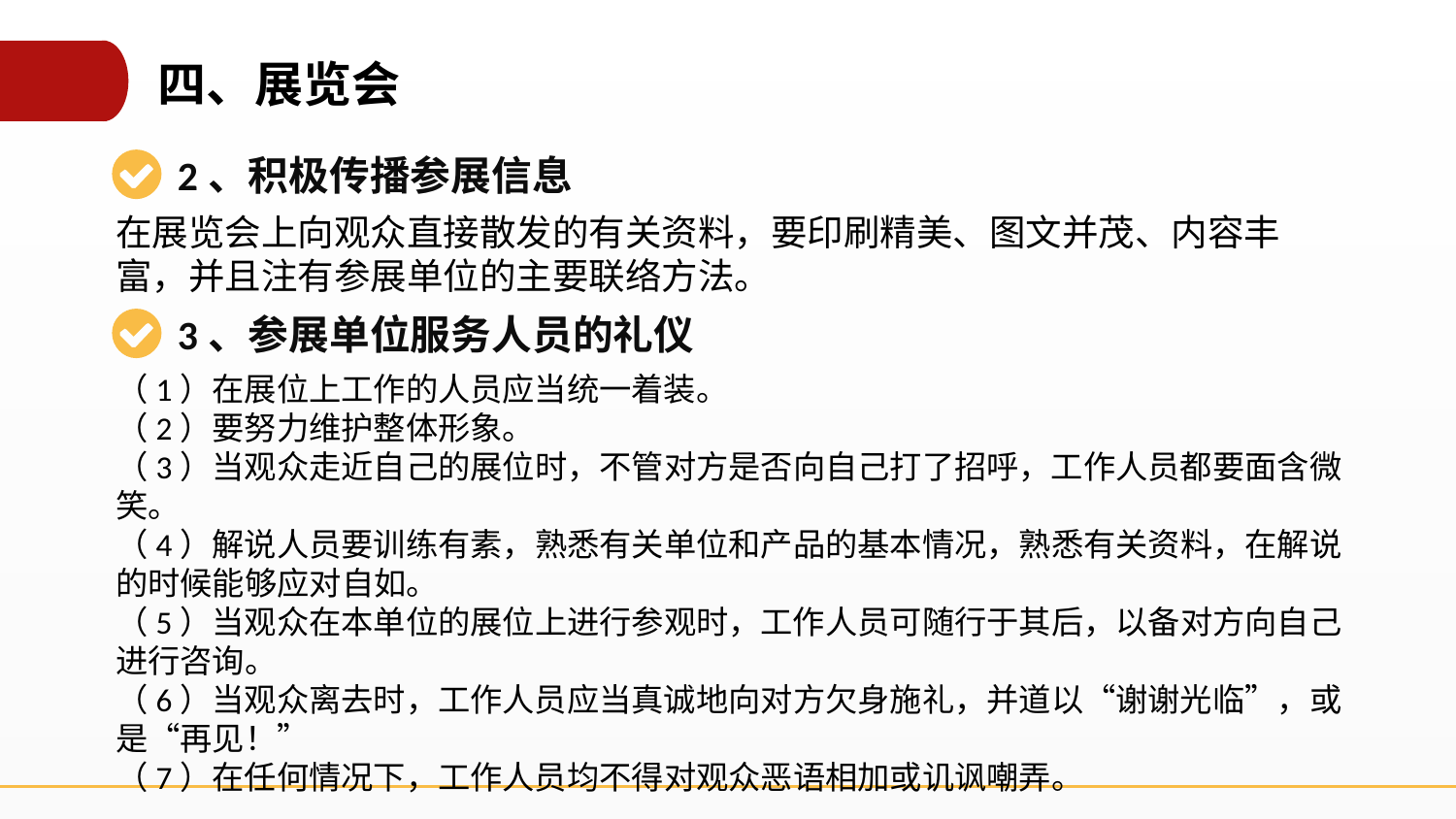

四、展览会

2、积极传播参展信息
在展览会上向观众直接散发的有关资料，要印刷精美、图文并茂、内容丰富，并且注有参展单位的主要联络方法。

3、参展单位服务人员的礼仪
（1）在展位上工作的人员应当统一着装。
（2）要努力维护整体形象。
（3）当观众走近自己的展位时，不管对方是否向自己打了招呼，工作人员都要面含微笑。
（4）解说人员要训练有素，熟悉有关单位和产品的基本情况，熟悉有关资料，在解说的时候能够应对自如。
（5）当观众在本单位的展位上进行参观时，工作人员可随行于其后，以备对方向自己进行咨询。
（6）当观众离去时，工作人员应当真诚地向对方欠身施礼，并道以“谢谢光临”，或是“再见！”
（7）在任何情况下，工作人员均不得对观众恶语相加或讥讽嘲弄。